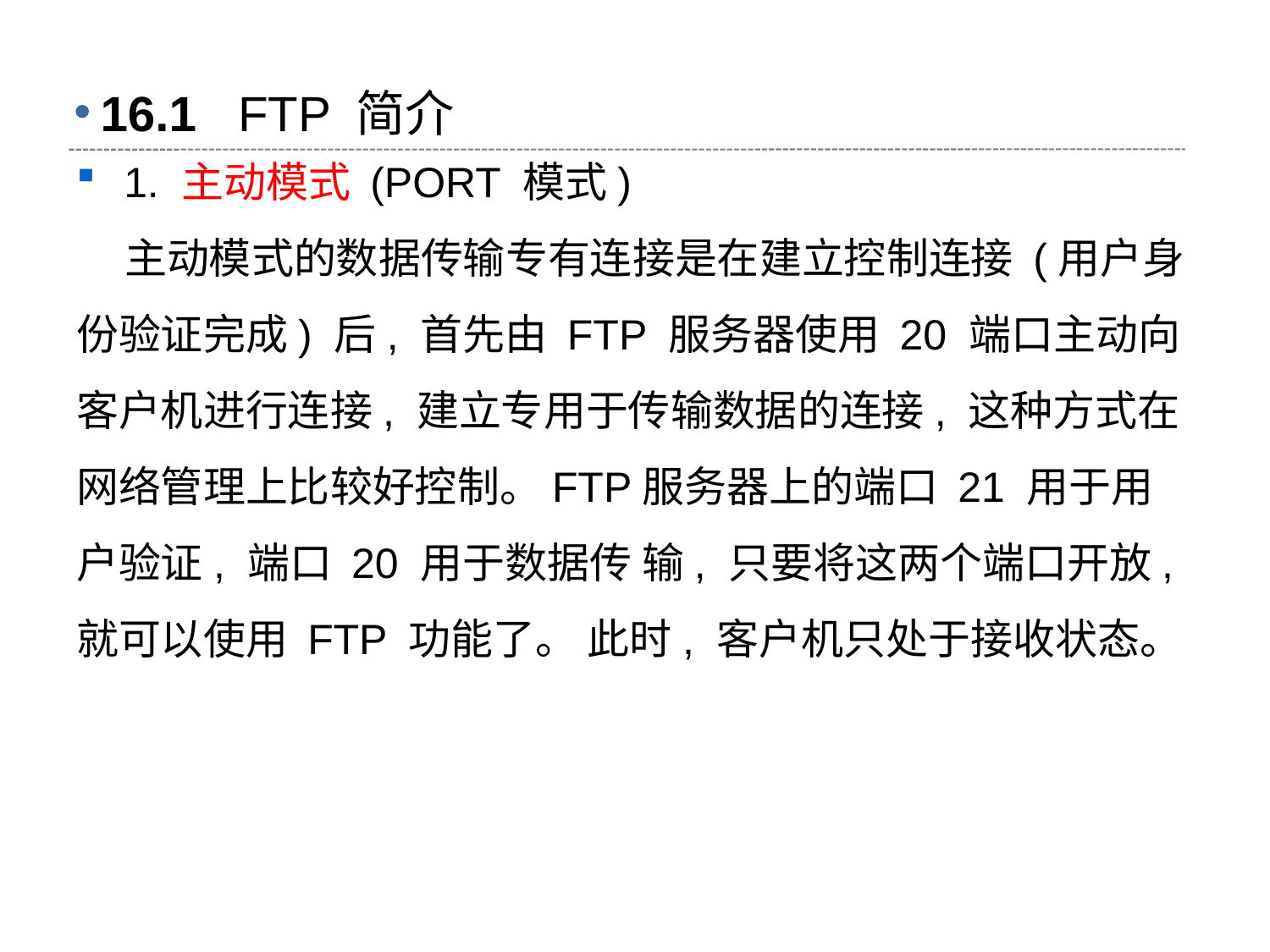

# 16.1   FTP 简介

1. 主动模式 (PORT 模式)
    主动模式的数据传输专有连接是在建立控制连接 (用户身份验证完成) 后, 首先由 FTP 服务器使用 20 端口主动向客户机进行连接, 建立专用于传输数据的连接, 这种方式在网络管理上比较好控制。FTP服务器上的端口 21 用于用户验证, 端口 20 用于数据传 输, 只要将这两个端口开放, 就可以使用 FTP 功能了。 此时, 客户机只处于接收状态。